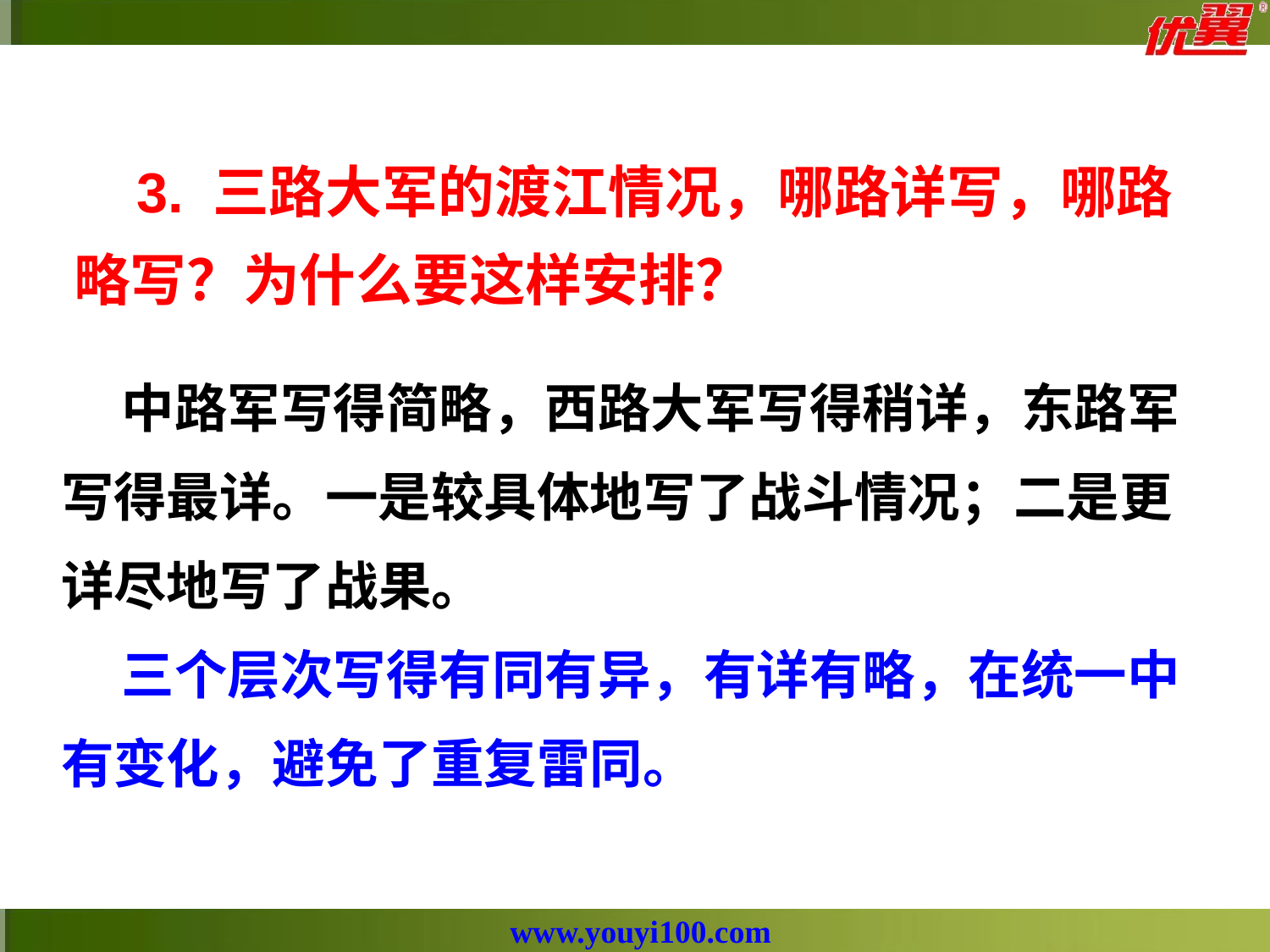

3. 三路大军的渡江情况，哪路详写，哪路略写？为什么要这样安排？
    中路军写得简略，西路大军写得稍详，东路军写得最详。一是较具体地写了战斗情况；二是更详尽地写了战果。
    三个层次写得有同有异，有详有略，在统一中有变化，避免了重复雷同。